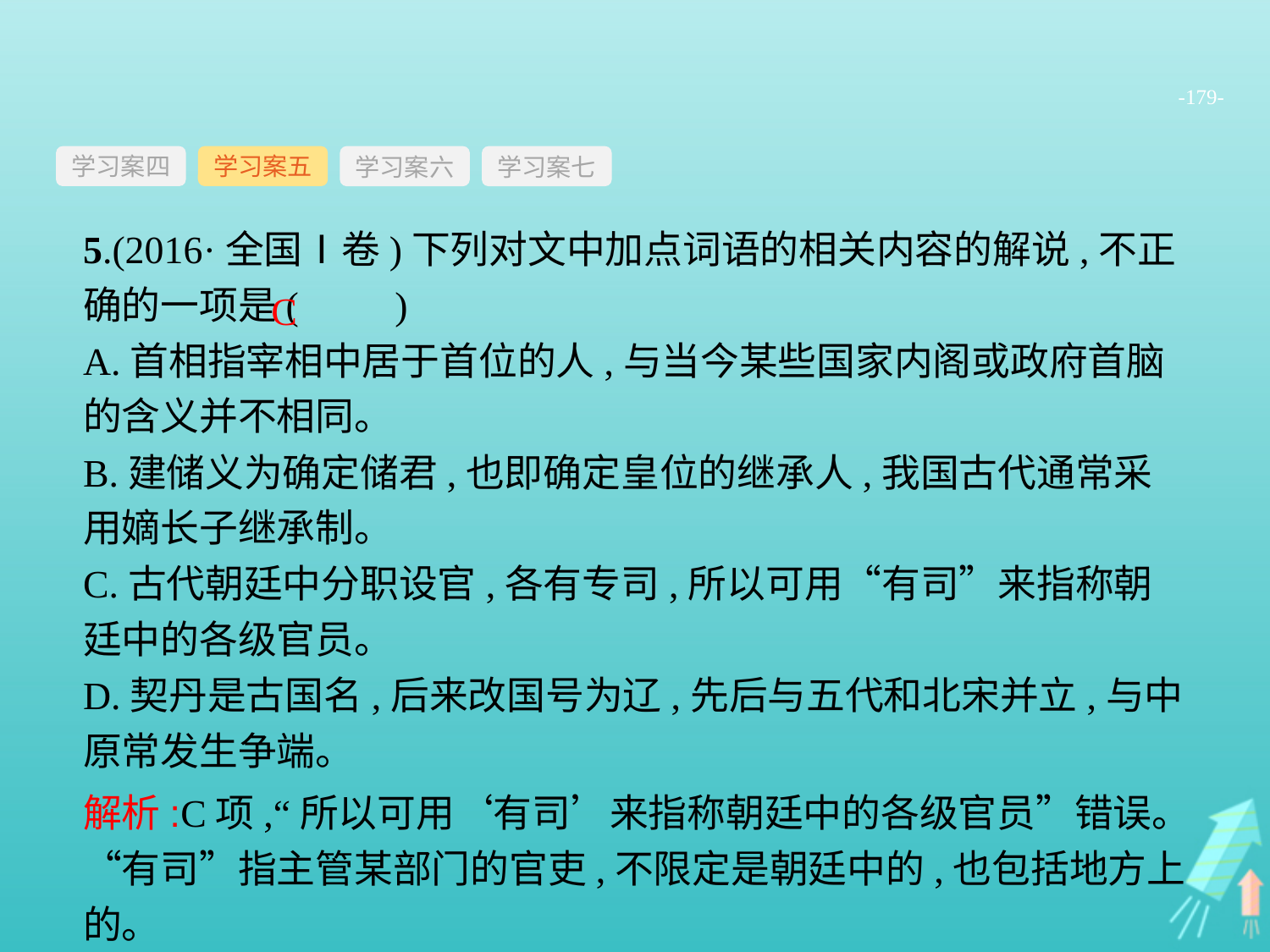

-179-
学习案四
学习案六
学习案七
学习案五
5.(2016·全国Ⅰ卷)下列对文中加点词语的相关内容的解说,不正确的一项是(　　)
A.首相指宰相中居于首位的人,与当今某些国家内阁或政府首脑的含义并不相同。
B.建储义为确定储君,也即确定皇位的继承人,我国古代通常采用嫡长子继承制。
C.古代朝廷中分职设官,各有专司,所以可用“有司”来指称朝廷中的各级官员。
D.契丹是古国名,后来改国号为辽,先后与五代和北宋并立,与中原常发生争端。
C
解析:C项,“所以可用‘有司’来指称朝廷中的各级官员”错误。“有司”指主管某部门的官吏,不限定是朝廷中的,也包括地方上的。